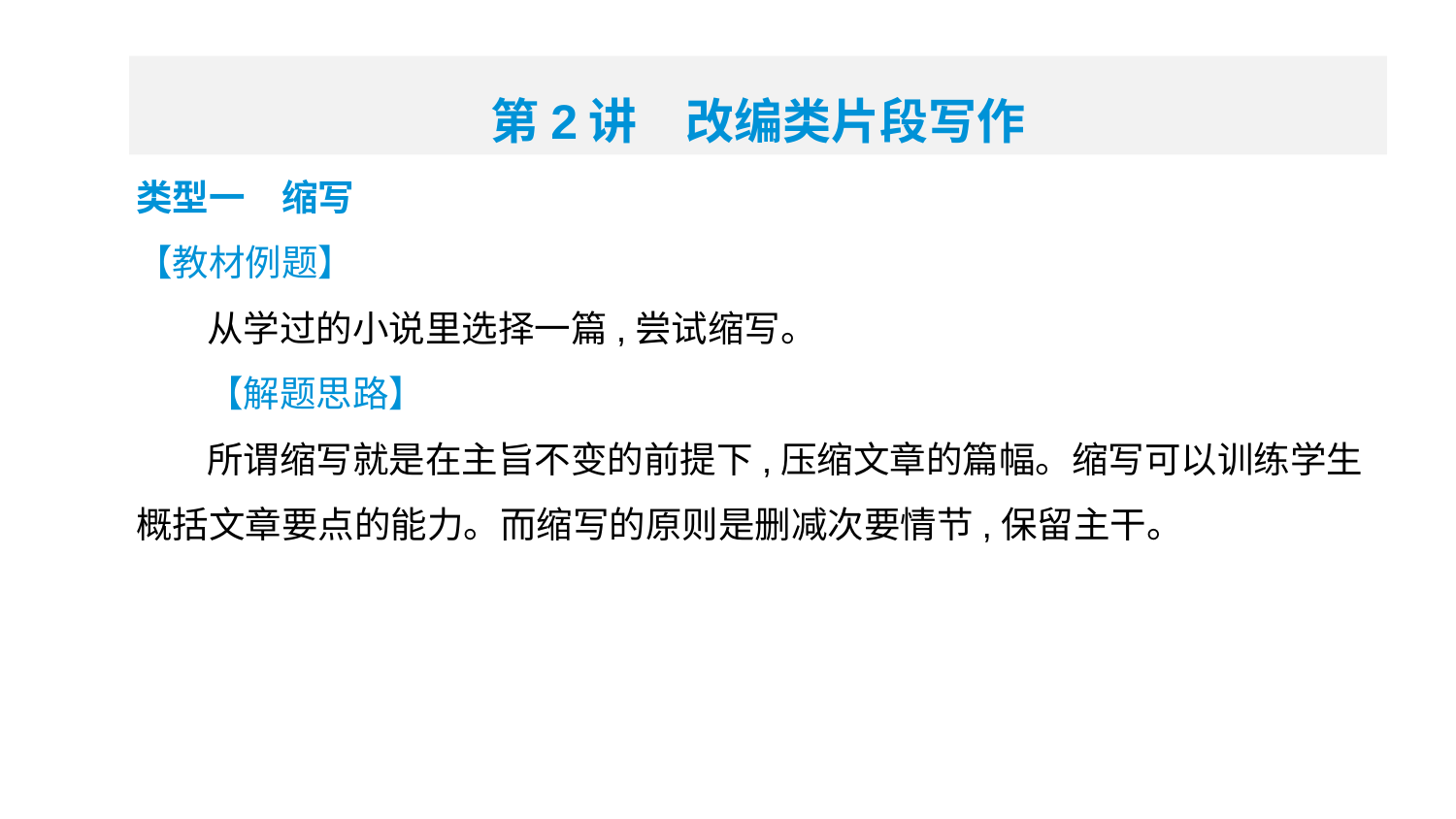

第2讲　改编类片段写作
类型一　缩写
【教材例题】
从学过的小说里选择一篇,尝试缩写。
【解题思路】
所谓缩写就是在主旨不变的前提下,压缩文章的篇幅。缩写可以训练学生概括文章要点的能力。而缩写的原则是删减次要情节,保留主干。